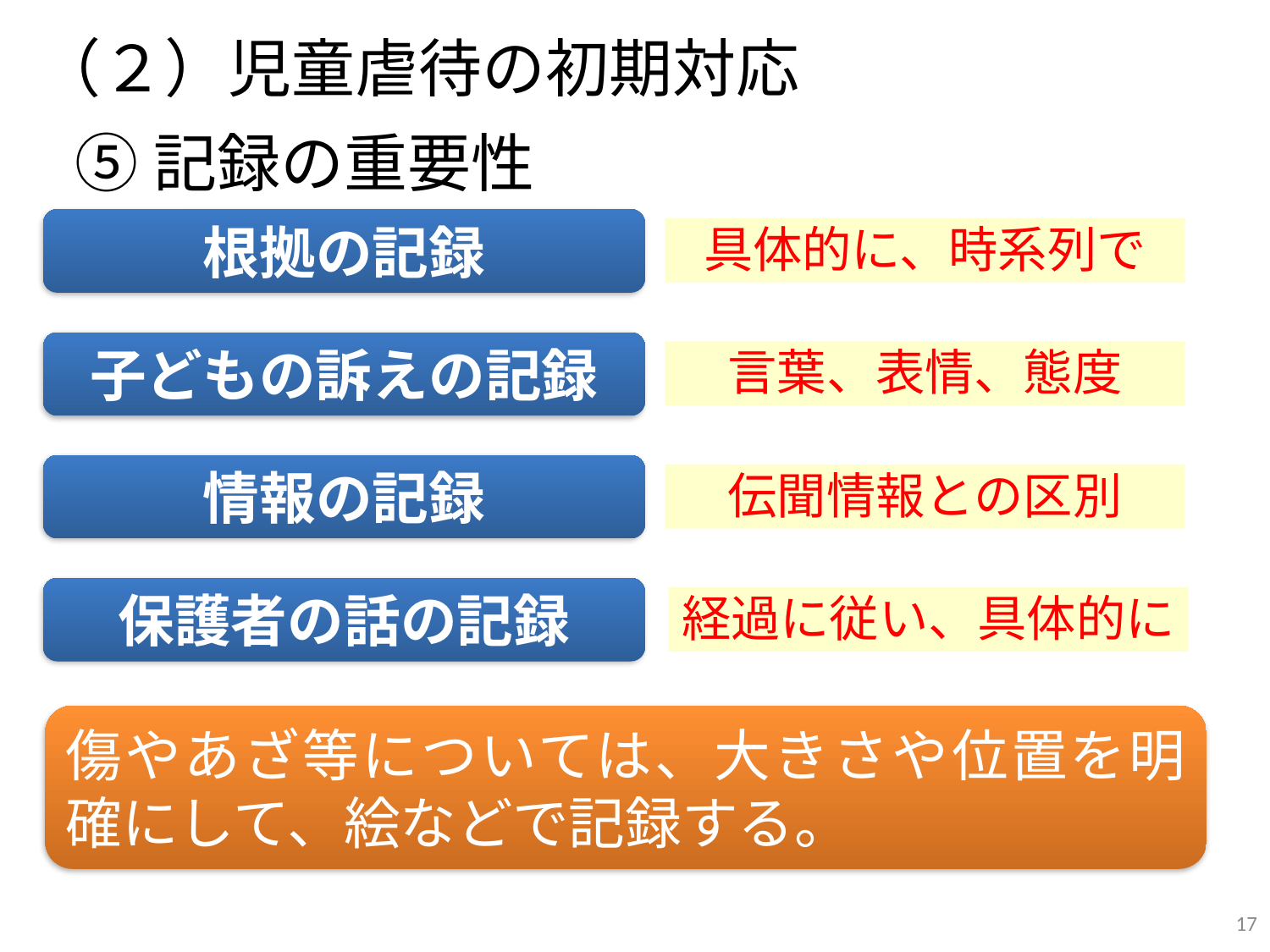

（２）児童虐待の初期対応
⑤記録の重要性
根拠の記録
具体的に、時系列で
子どもの訴えの記録
言葉、表情、態度
情報の記録
伝聞情報との区別
保護者の話の記録
経過に従い、具体的に
傷やあざ等については、大きさや位置を明確にして、絵などで記録する。
17